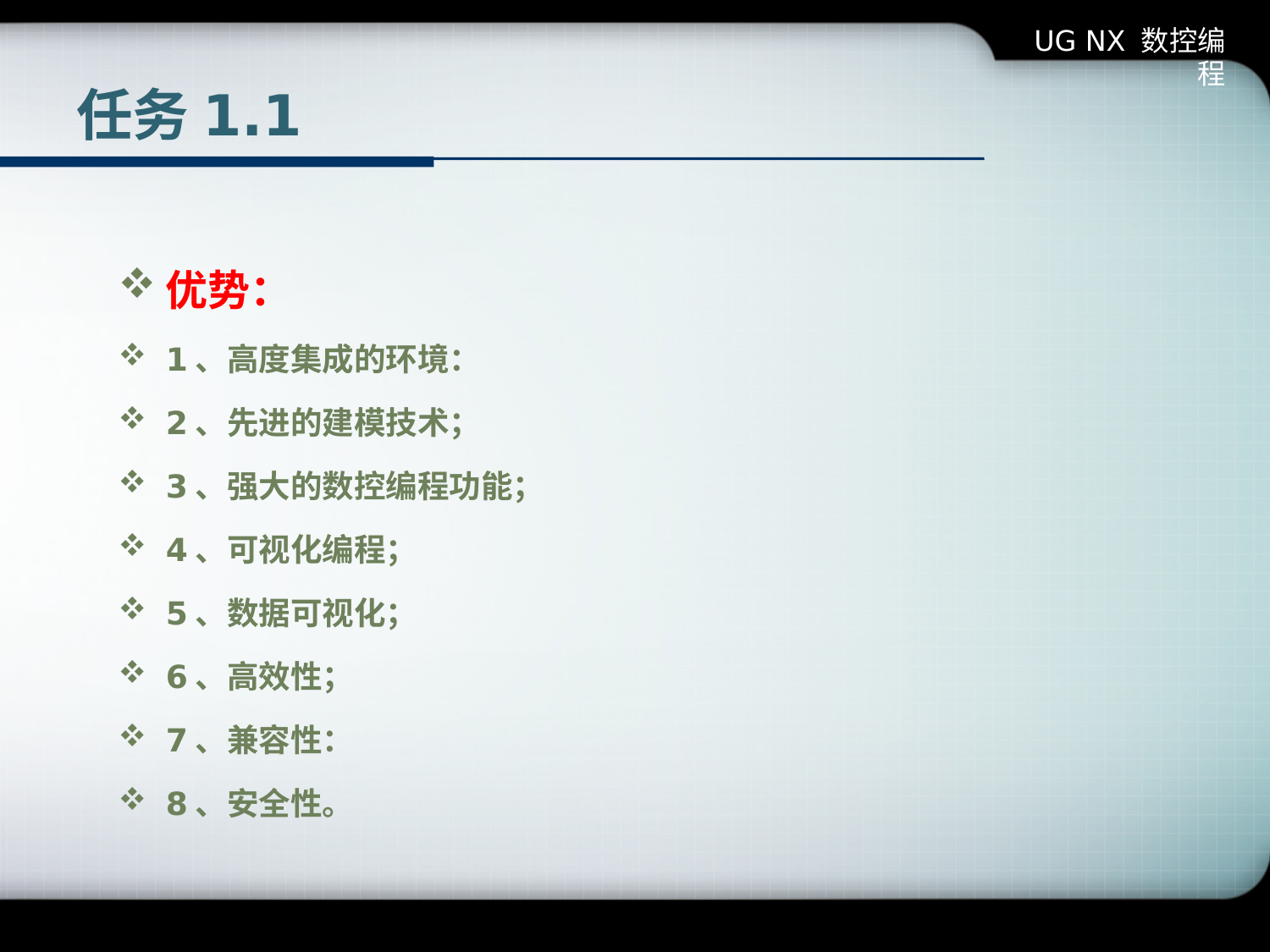

UG NX 数控编程
# 任务1.1
优势：
1、高度集成的环境：
2、先进的建模技术；
3、强大的数控编程功能；
4、可视化编程；
5、数据可视化；
6、高效性；
7、兼容性：
8、安全性。